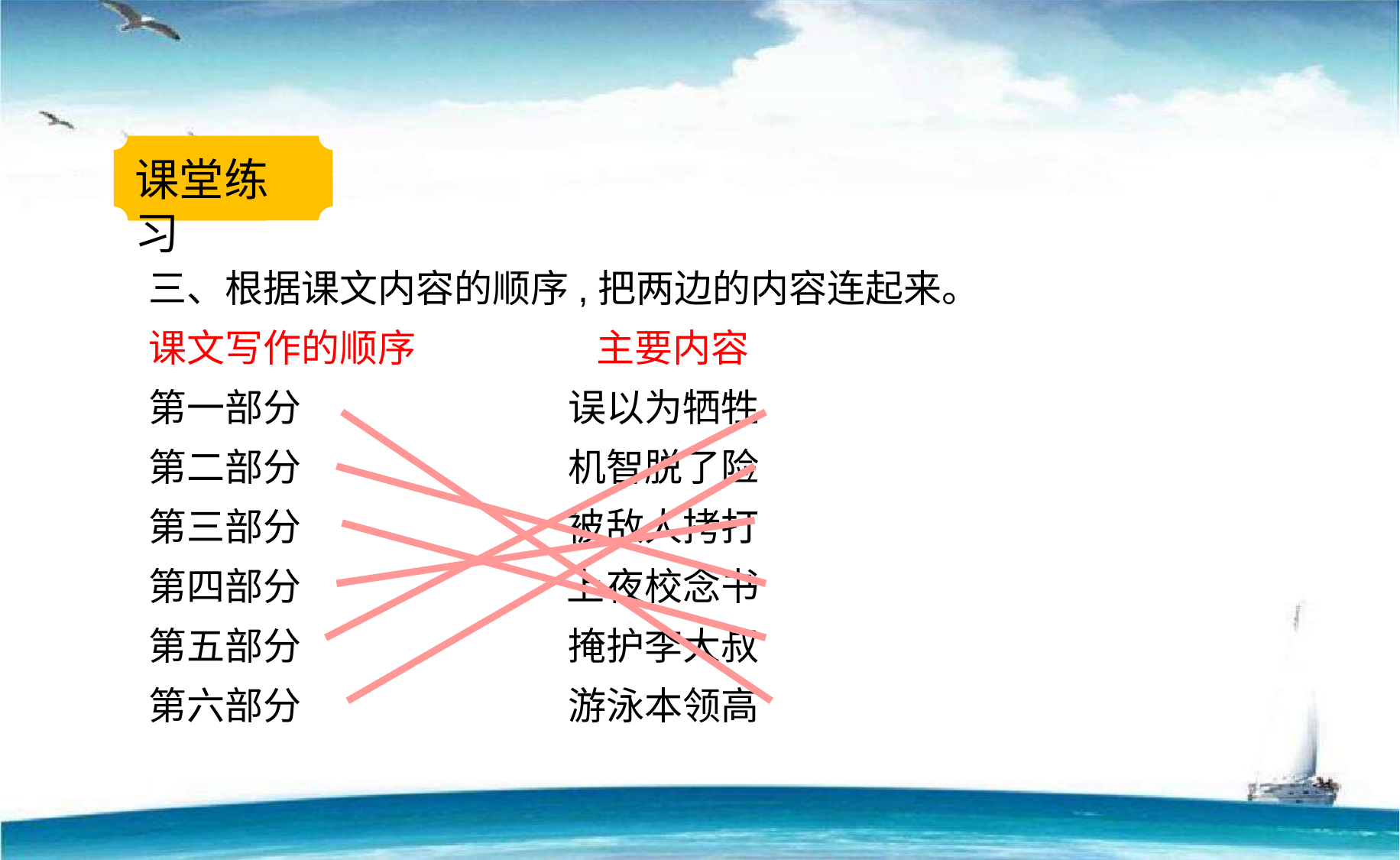

课堂练习
三、根据课文内容的顺序,把两边的内容连起来。
课文写作的顺序                     主要内容
第一部分                               误以为牺牲
第二部分                               机智脱了险
第三部分                               被敌人拷打
第四部分                               上夜校念书
第五部分                               掩护李大叔
第六部分                               游泳本领高